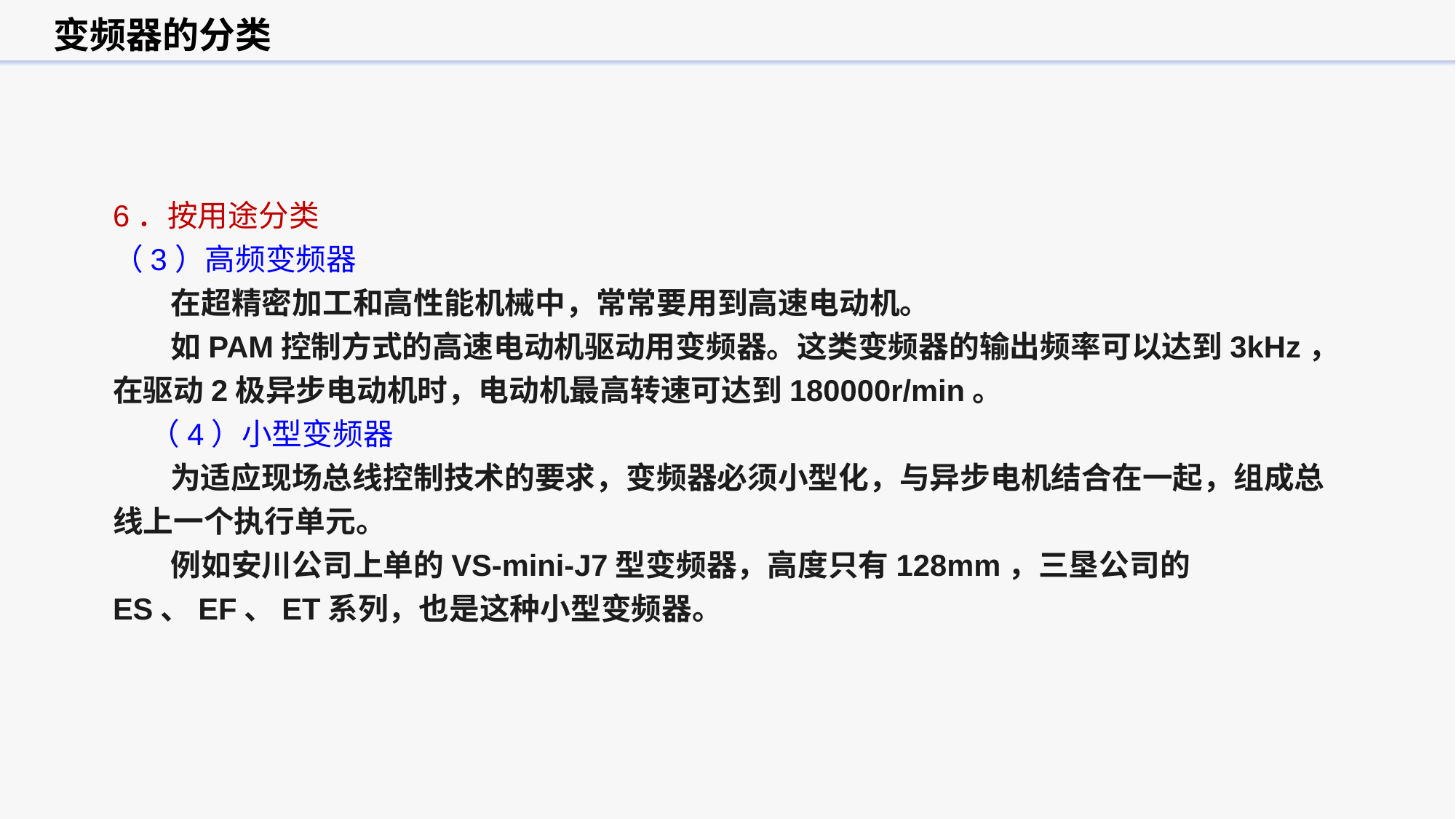

变频器的分类

6．按用途分类
（3）高频变频器
  在超精密加工和高性能机械中，常常要用到高速电动机。
  如PAM控制方式的高速电动机驱动用变频器。这类变频器的输出频率可以达到3kHz，在驱动2极异步电动机时，电动机最高转速可达到180000r/min。
（4）小型变频器
  为适应现场总线控制技术的要求，变频器必须小型化，与异步电机结合在一起，组成总线上一个执行单元。
  例如安川公司上单的VS-mini-J7型变频器，高度只有128mm，三垦公司的ES、EF、ET系列，也是这种小型变频器。